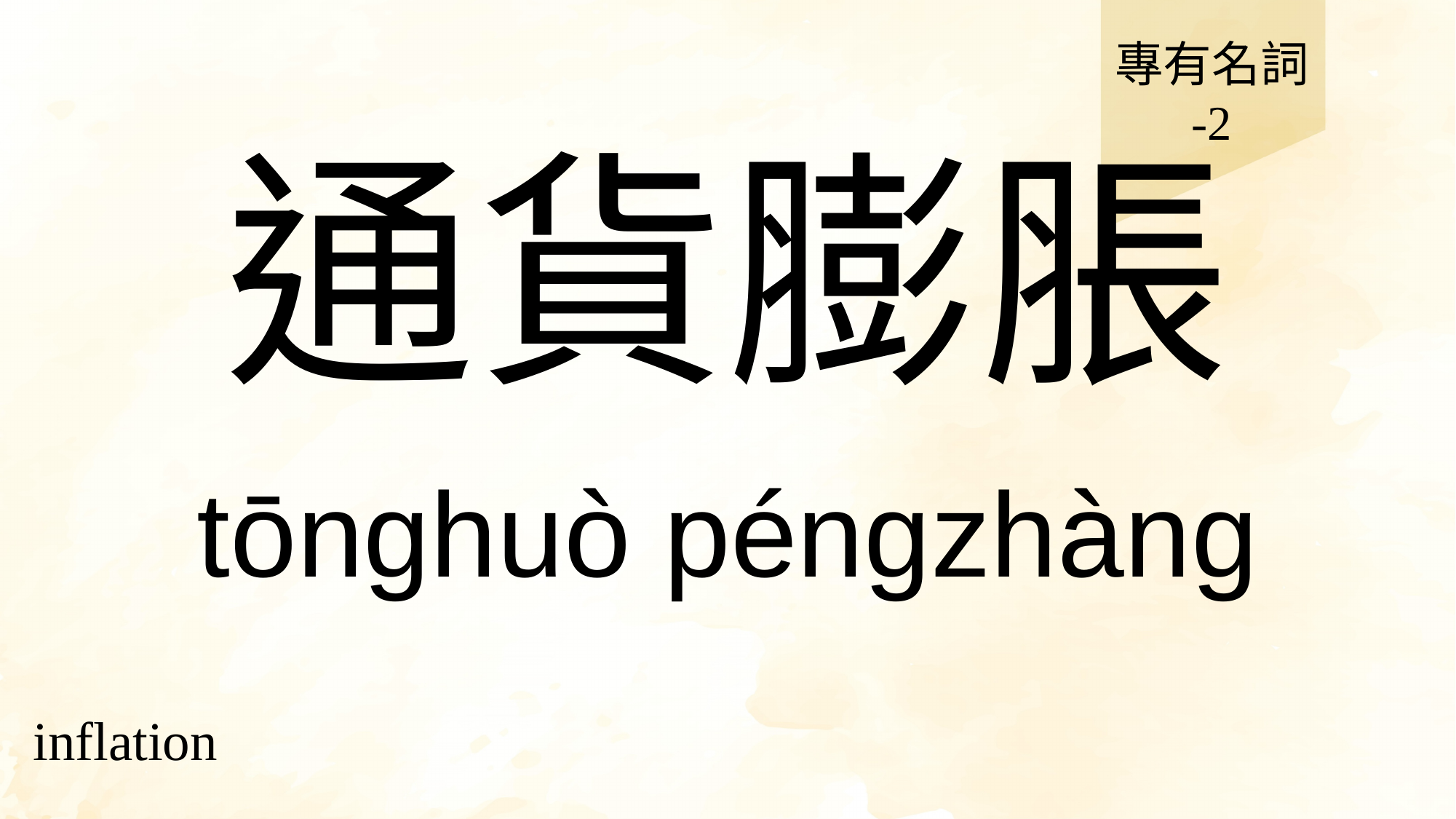

專有名詞
-2
# 通貨膨脹
tōnghuò péngzhàng
inflation